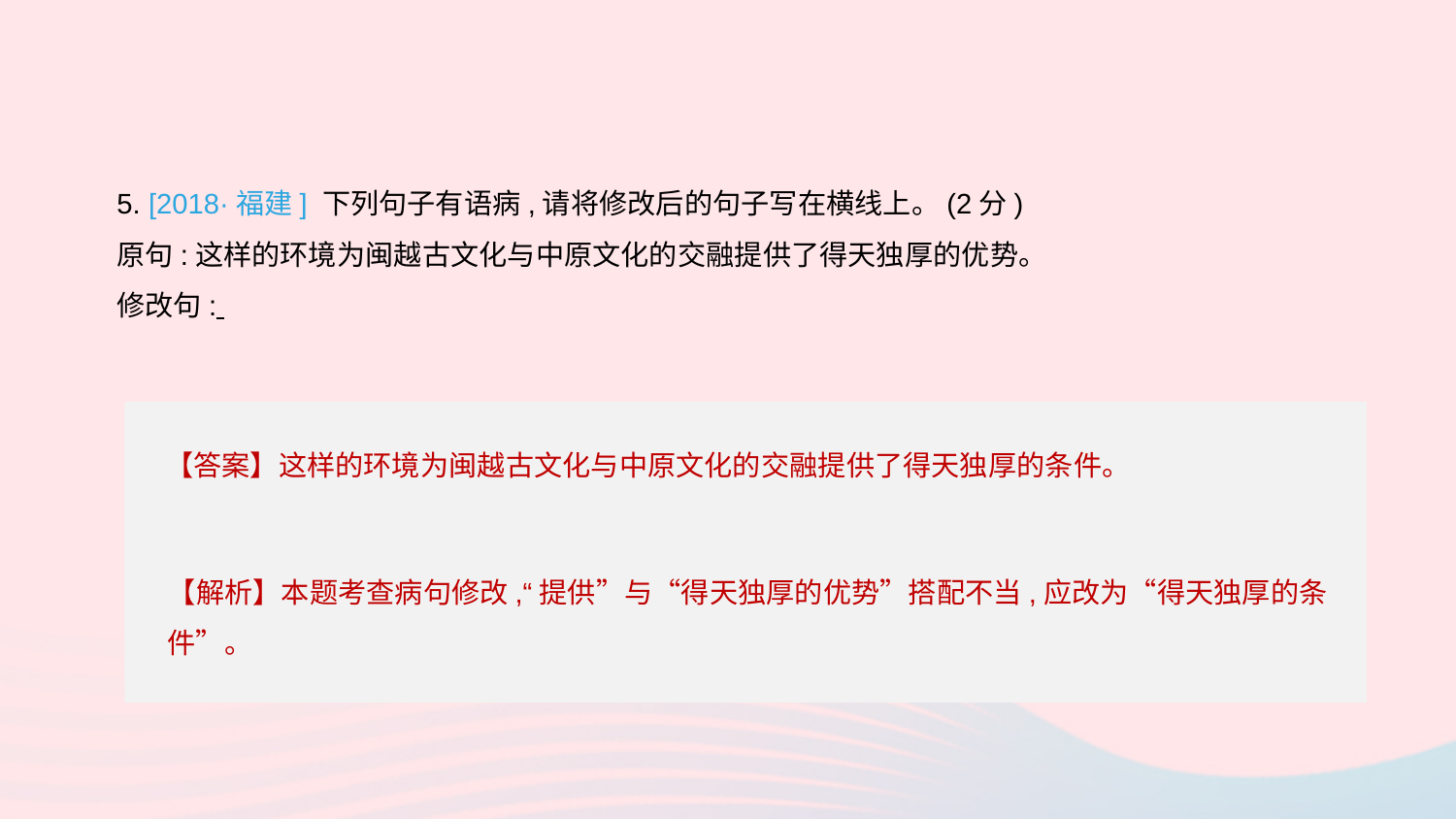

5. [2018·福建] 下列句子有语病,请将修改后的句子写在横线上。(2分)
原句:这样的环境为闽越古文化与中原文化的交融提供了得天独厚的优势。
修改句:

【答案】这样的环境为闽越古文化与中原文化的交融提供了得天独厚的条件。
【解析】本题考查病句修改,“提供”与“得天独厚的优势”搭配不当,应改为“得天独厚的条件”。